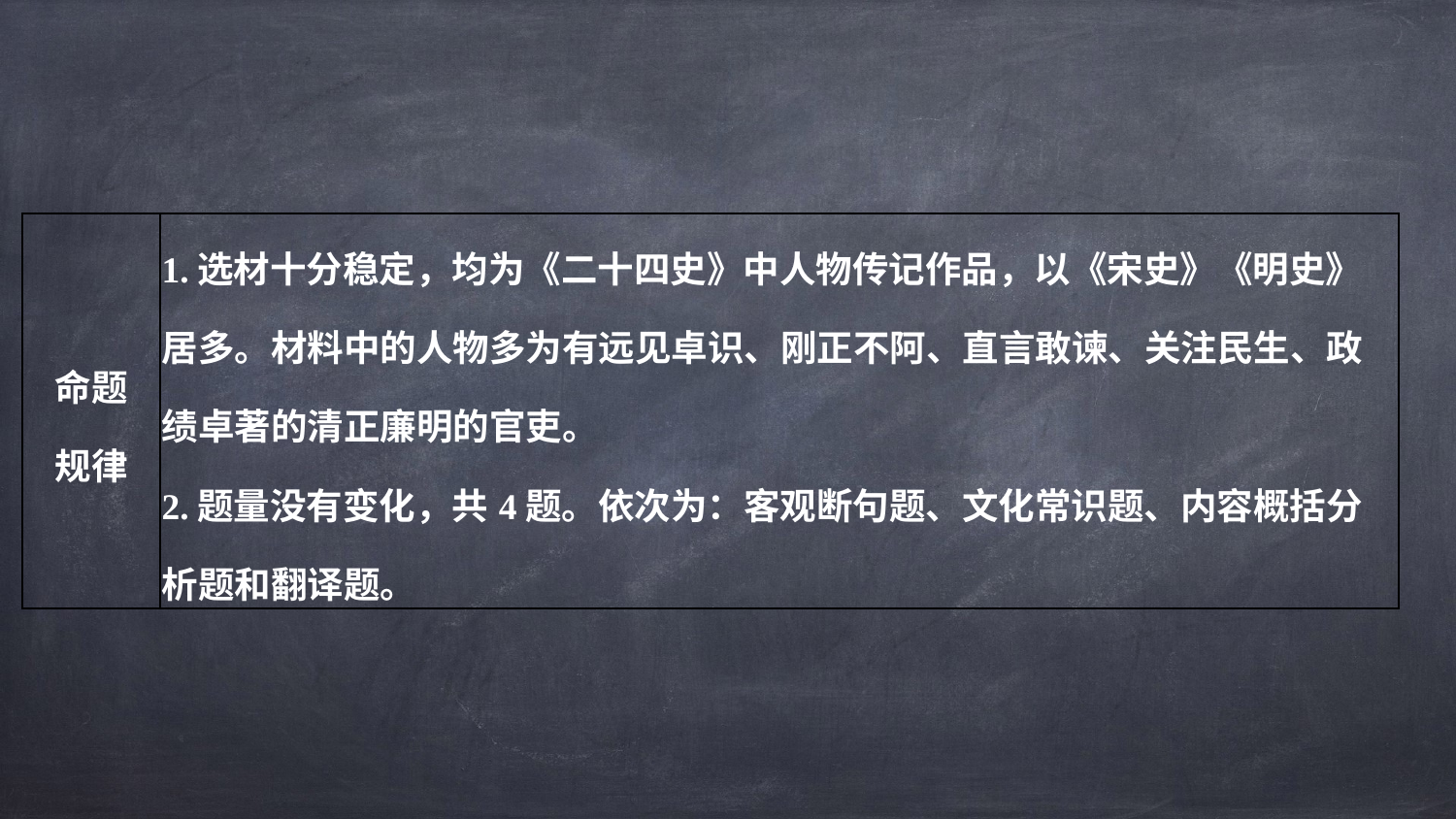

| 命题 规律 | 1.选材十分稳定，均为《二十四史》中人物传记作品，以《宋史》《明史》居多。材料中的人物多为有远见卓识、刚正不阿、直言敢谏、关注民生、政绩卓著的清正廉明的官吏。 2.题量没有变化，共4题。依次为：客观断句题、文化常识题、内容概括分析题和翻译题。 |
| --- | --- |